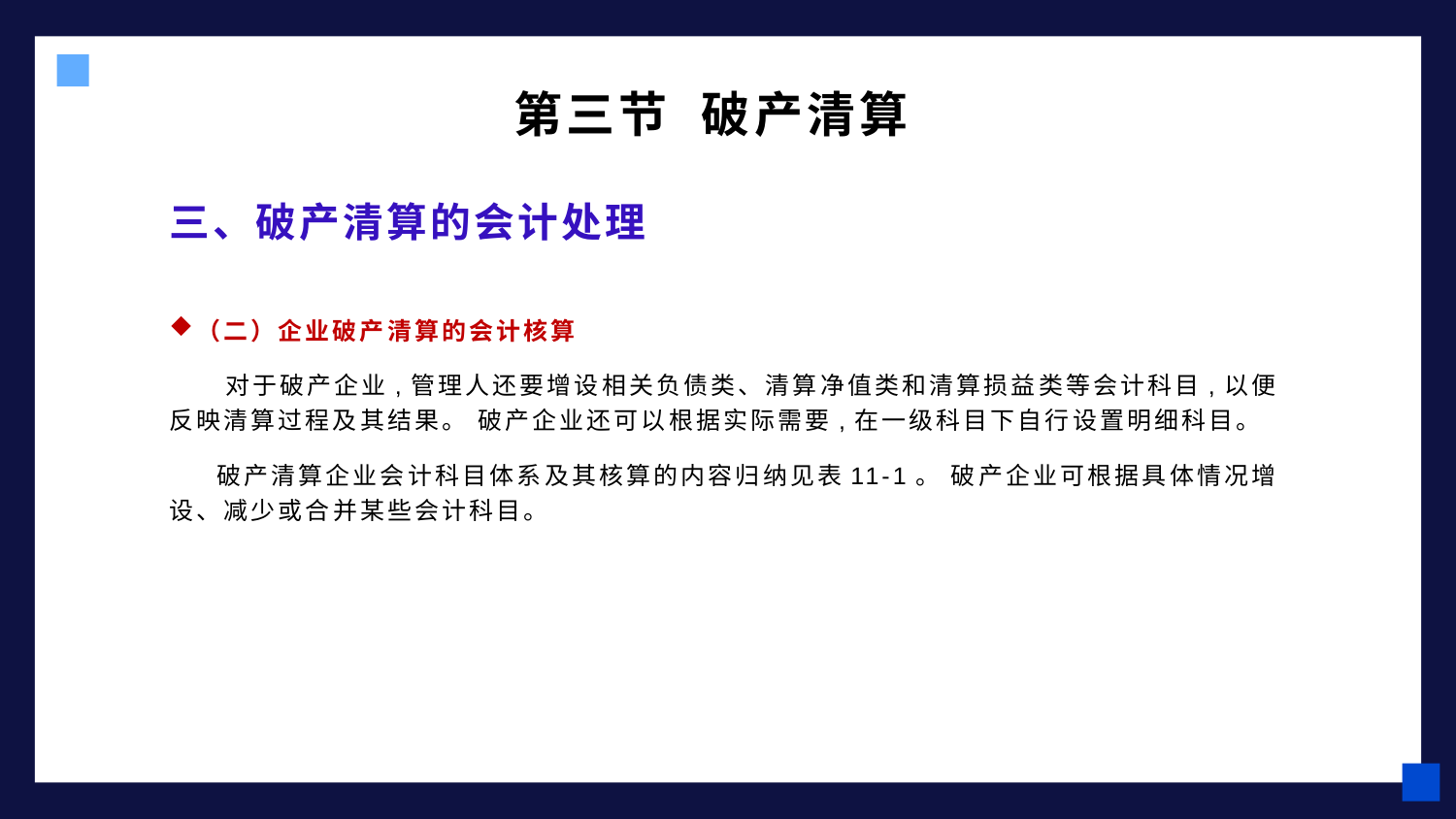

第三节  破产清算
# 三、破产清算的会计处理

（二）企业破产清算的会计核算
      对于破产企业,管理人还要增设相关负债类、清算净值类和清算损益类等会计科目,以便反映清算过程及其结果。 破产企业还可以根据实际需要,在一级科目下自行设置明细科目。
     破产清算企业会计科目体系及其核算的内容归纳见表11-1。 破产企业可根据具体情况增设、减少或合并某些会计科目。